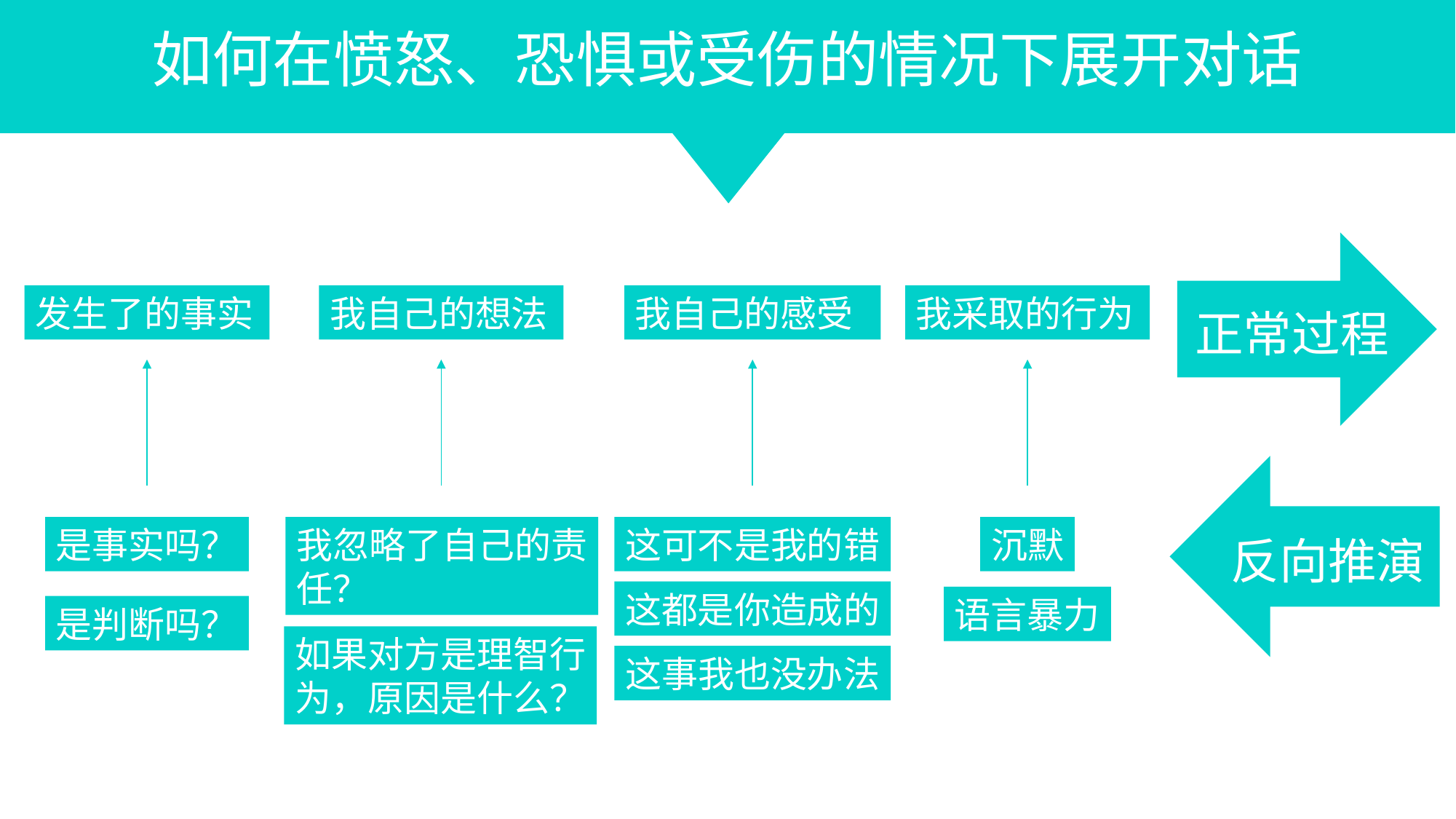

如何在愤怒、恐惧或受伤的情况下展开对话

正常过程
发生了的事实
是事实吗？
是判断吗？
我自己的想法
我忽略了自己的责
任？
如果对方是理智行
为，原因是什么？
我自己的感受
这可不是我的错
这都是你造成的
这事我也没办法
我采取的行为
沉默
语言暴力

反向推演